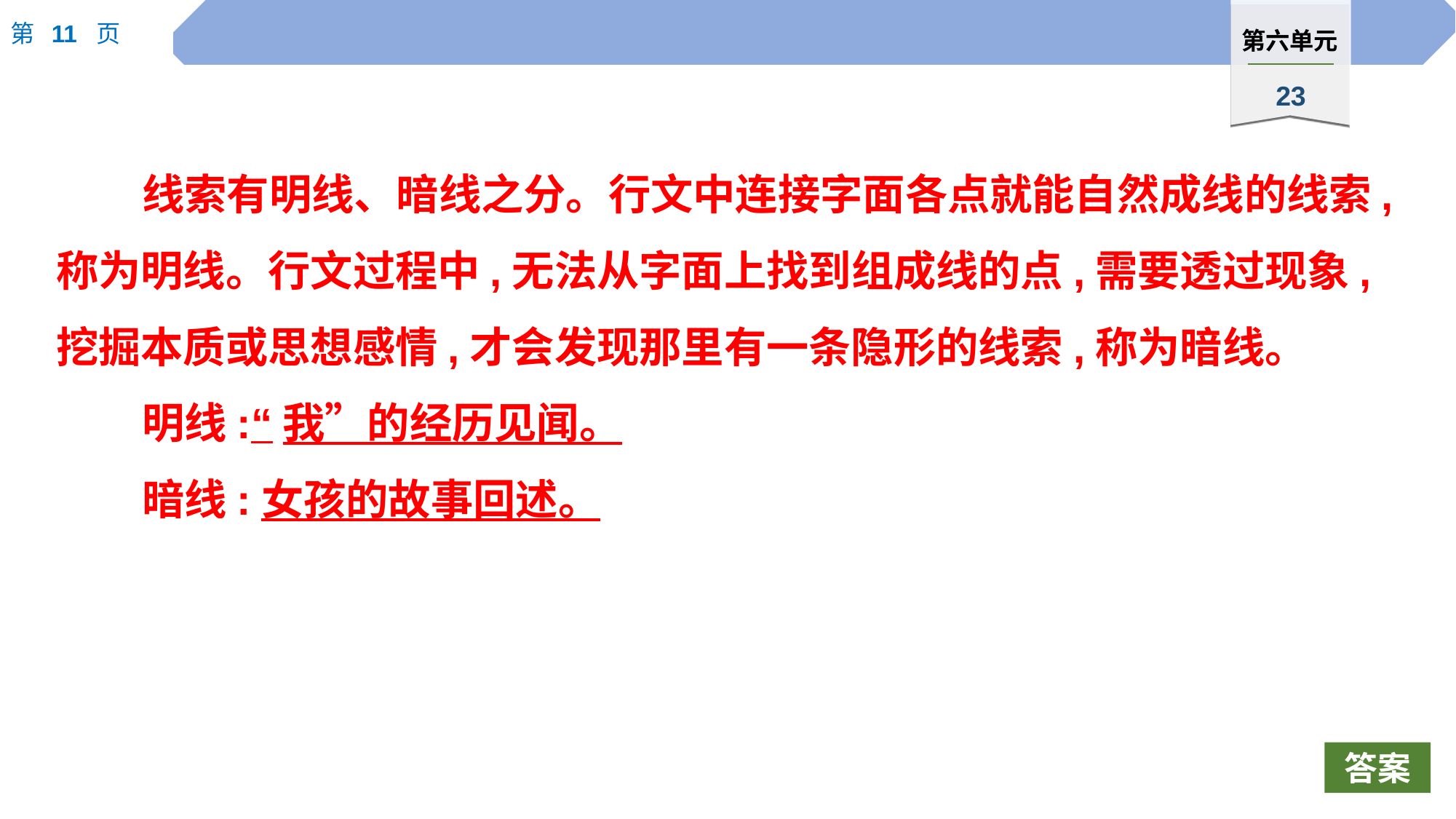

线索有明线、暗线之分。行文中连接字面各点就能自然成线的线索,称为明线。行文过程中,无法从字面上找到组成线的点,需要透过现象,挖掘本质或思想感情,才会发现那里有一条隐形的线索,称为暗线。
明线:“我”的经历见闻。
暗线:女孩的故事回述。
答案